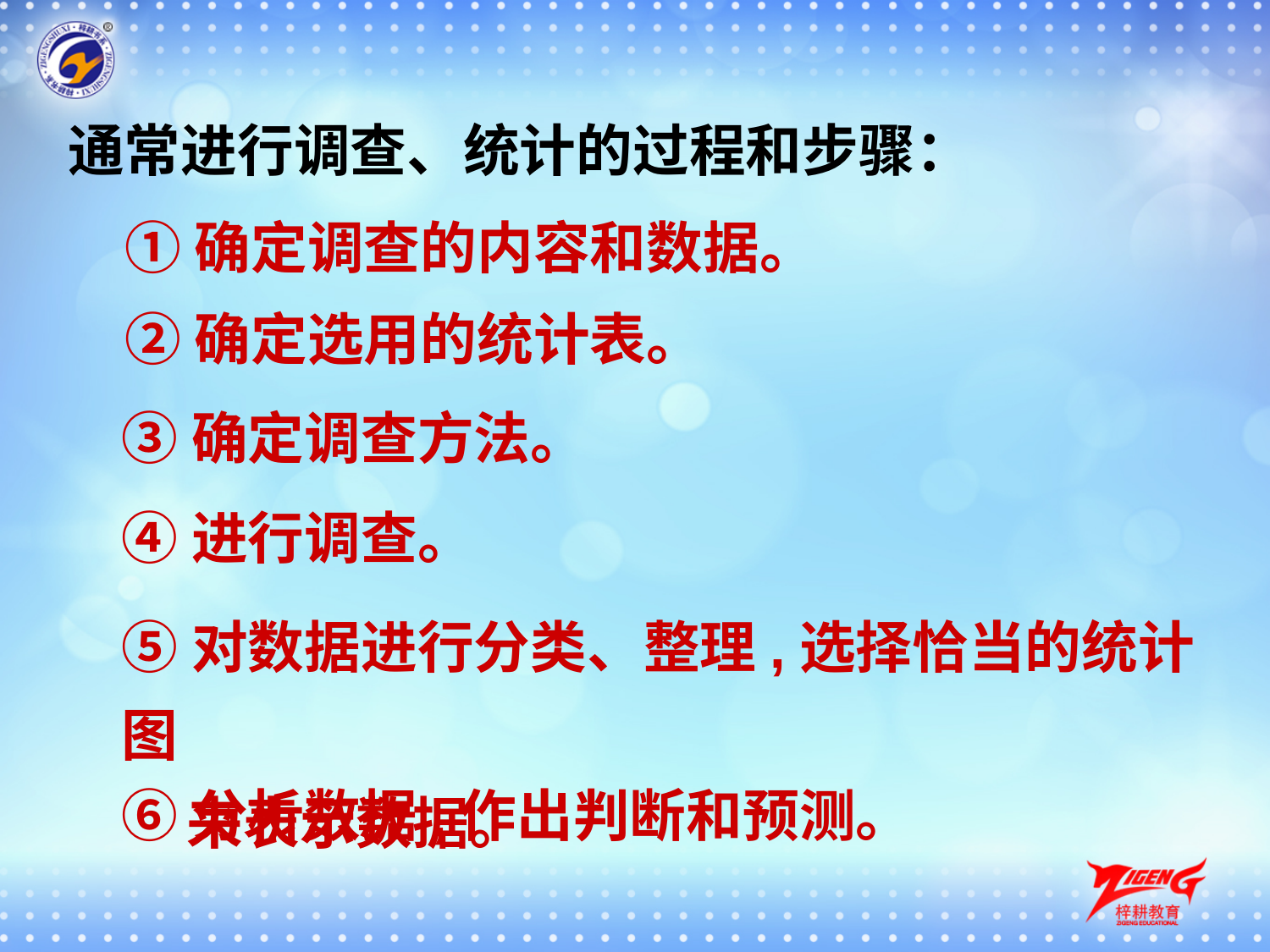

通常进行调查、统计的过程和步骤：
 ①确定调查的内容和数据。
 ②确定选用的统计表。
③确定调查方法。
④进行调查。
⑤对数据进行分类、整理,选择恰当的统计图
    来表示数据。
⑥分析数据,作出判断和预测。